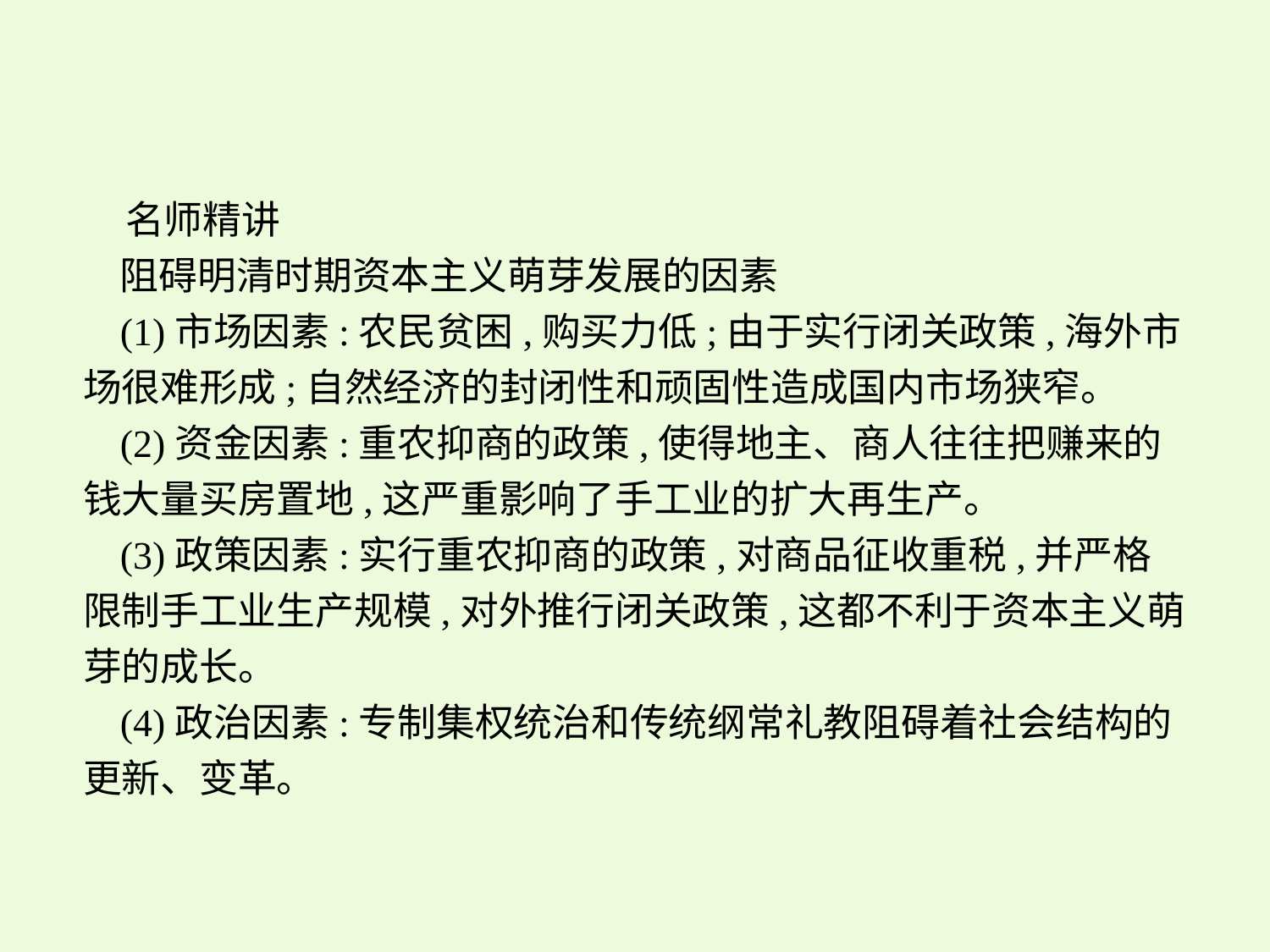

名师精讲
阻碍明清时期资本主义萌芽发展的因素
(1)市场因素:农民贫困,购买力低;由于实行闭关政策,海外市场很难形成;自然经济的封闭性和顽固性造成国内市场狭窄。
(2)资金因素:重农抑商的政策,使得地主、商人往往把赚来的钱大量买房置地,这严重影响了手工业的扩大再生产。
(3)政策因素:实行重农抑商的政策,对商品征收重税,并严格限制手工业生产规模,对外推行闭关政策,这都不利于资本主义萌芽的成长。
(4)政治因素:专制集权统治和传统纲常礼教阻碍着社会结构的更新、变革。